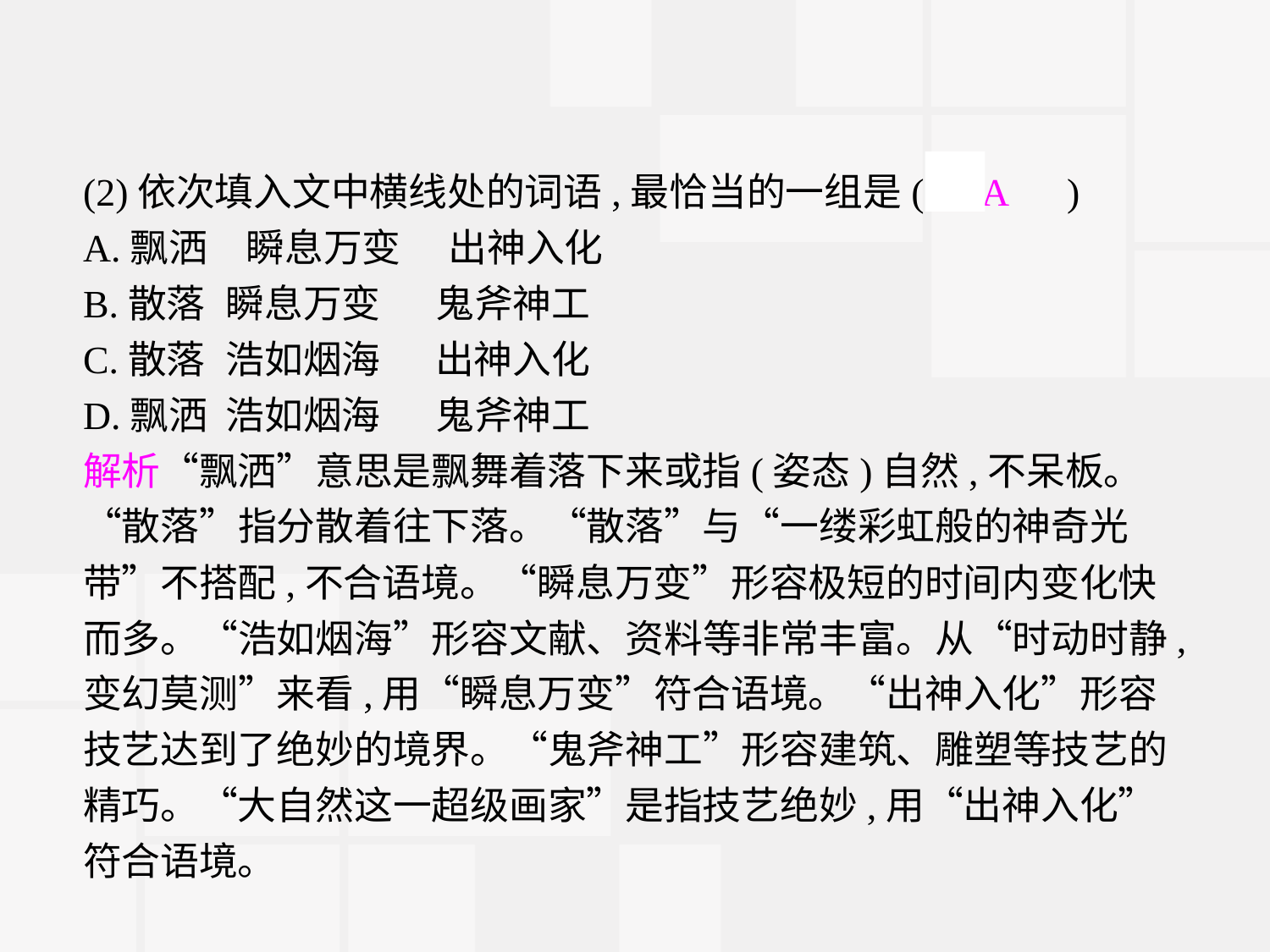

(2)依次填入文中横线处的词语,最恰当的一组是(　A　)
A.飘洒　瞬息万变　 出神入化
B.散落	瞬息万变	鬼斧神工
C.散落	浩如烟海	出神入化
D.飘洒	浩如烟海	鬼斧神工
解析“飘洒”意思是飘舞着落下来或指(姿态)自然,不呆板。“散落”指分散着往下落。“散落”与“一缕彩虹般的神奇光带”不搭配,不合语境。“瞬息万变”形容极短的时间内变化快而多。“浩如烟海”形容文献、资料等非常丰富。从“时动时静,变幻莫测”来看,用“瞬息万变”符合语境。“出神入化”形容技艺达到了绝妙的境界。“鬼斧神工”形容建筑、雕塑等技艺的精巧。“大自然这一超级画家”是指技艺绝妙,用“出神入化”符合语境。